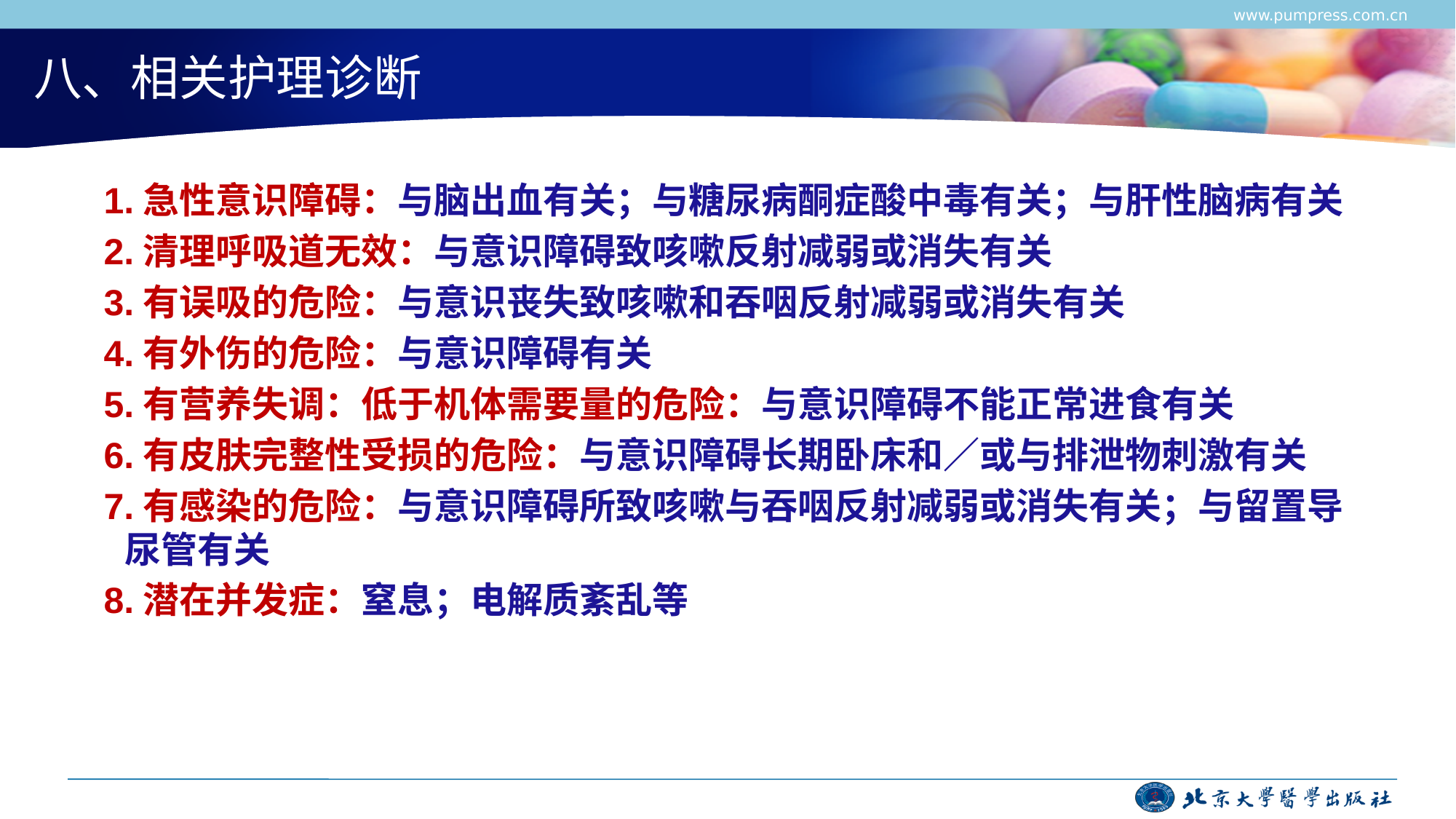

www.pumpress.com.cn
# 八、相关护理诊断
  1.急性意识障碍：与脑出血有关；与糖尿病酮症酸中毒有关；与肝性脑病有关
  2.清理呼吸道无效：与意识障碍致咳嗽反射减弱或消失有关
  3.有误吸的危险：与意识丧失致咳嗽和吞咽反射减弱或消失有关
  4.有外伤的危险：与意识障碍有关
  5.有营养失调：低于机体需要量的危险：与意识障碍不能正常进食有关
  6.有皮肤完整性受损的危险：与意识障碍长期卧床和／或与排泄物刺激有关
  7.有感染的危险：与意识障碍所致咳嗽与吞咽反射减弱或消失有关；与留置导尿管有关
  8.潜在并发症：窒息；电解质紊乱等